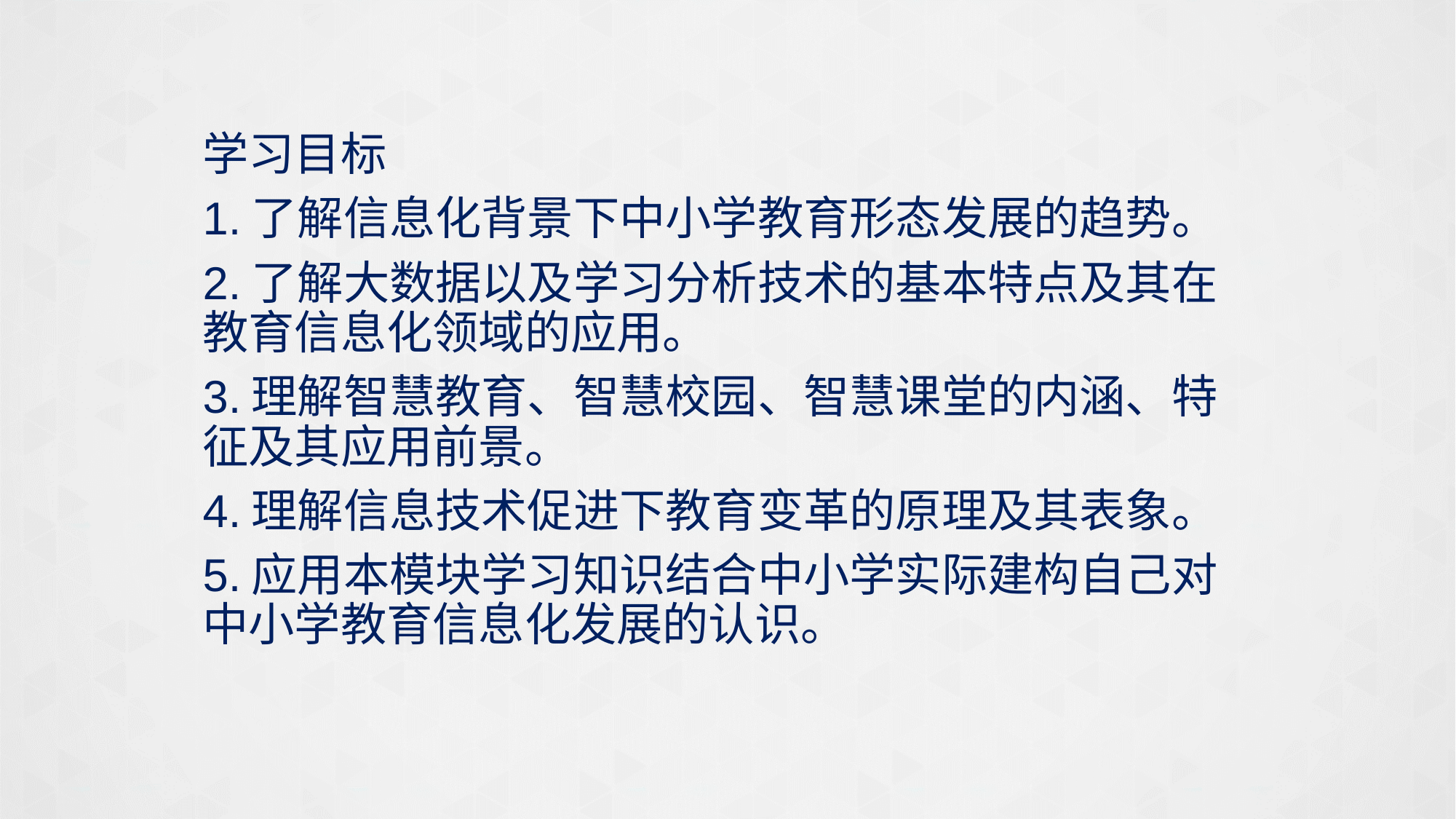

学习目标
1.了解信息化背景下中小学教育形态发展的趋势。
2.了解大数据以及学习分析技术的基本特点及其在教育信息化领域的应用。
3.理解智慧教育、智慧校园、智慧课堂的内涵、特征及其应用前景。
4.理解信息技术促进下教育变革的原理及其表象。
5.应用本模块学习知识结合中小学实际建构自己对中小学教育信息化发展的认识。